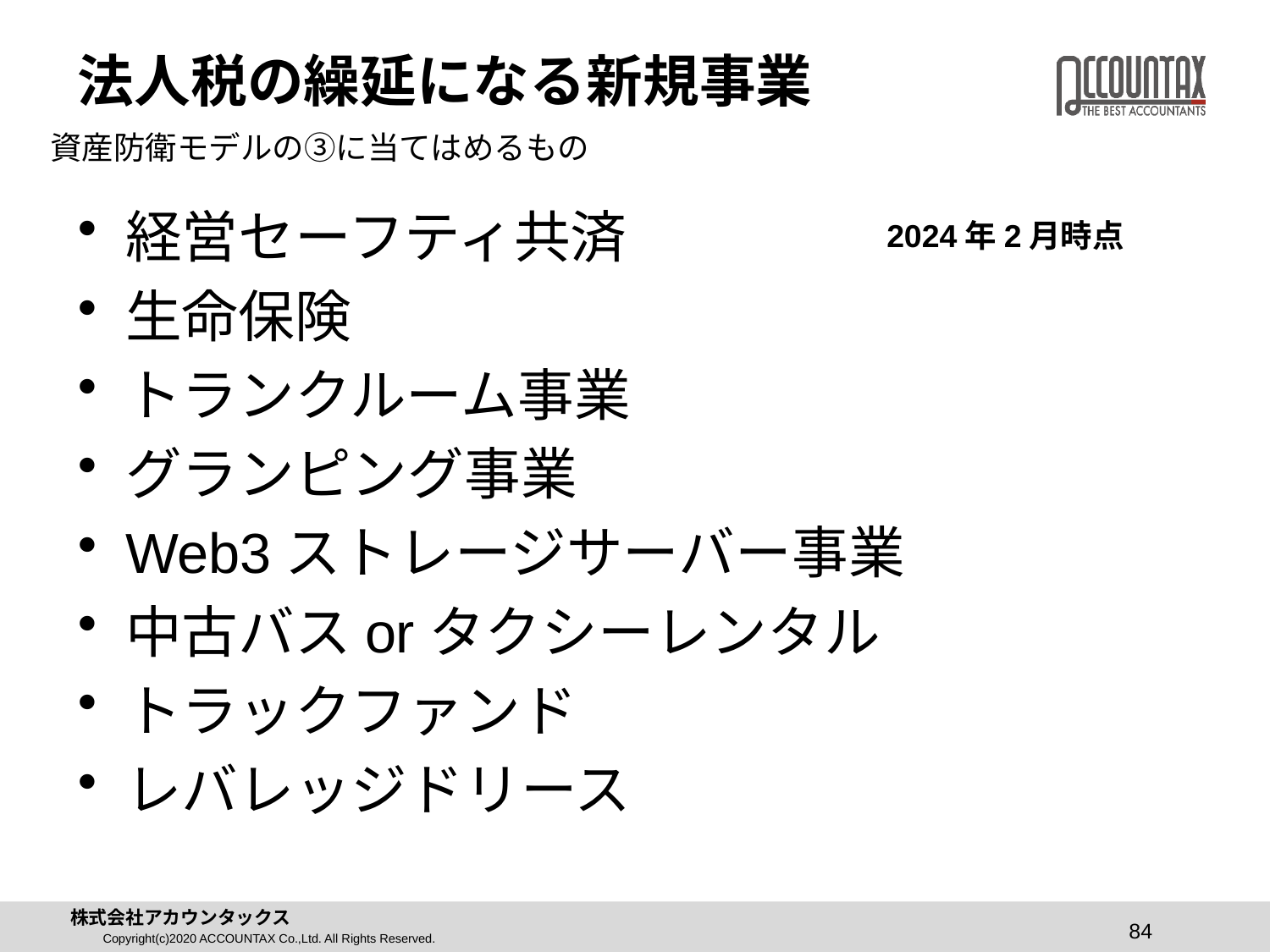

# 法人税の繰延になる新規事業
資産防衛モデルの③に当てはめるもの
経営セーフティ共済
生命保険
トランクルーム事業
グランピング事業
Web3ストレージサーバー事業
中古バスorタクシーレンタル
トラックファンド
レバレッジドリース

2024年2月時点
84